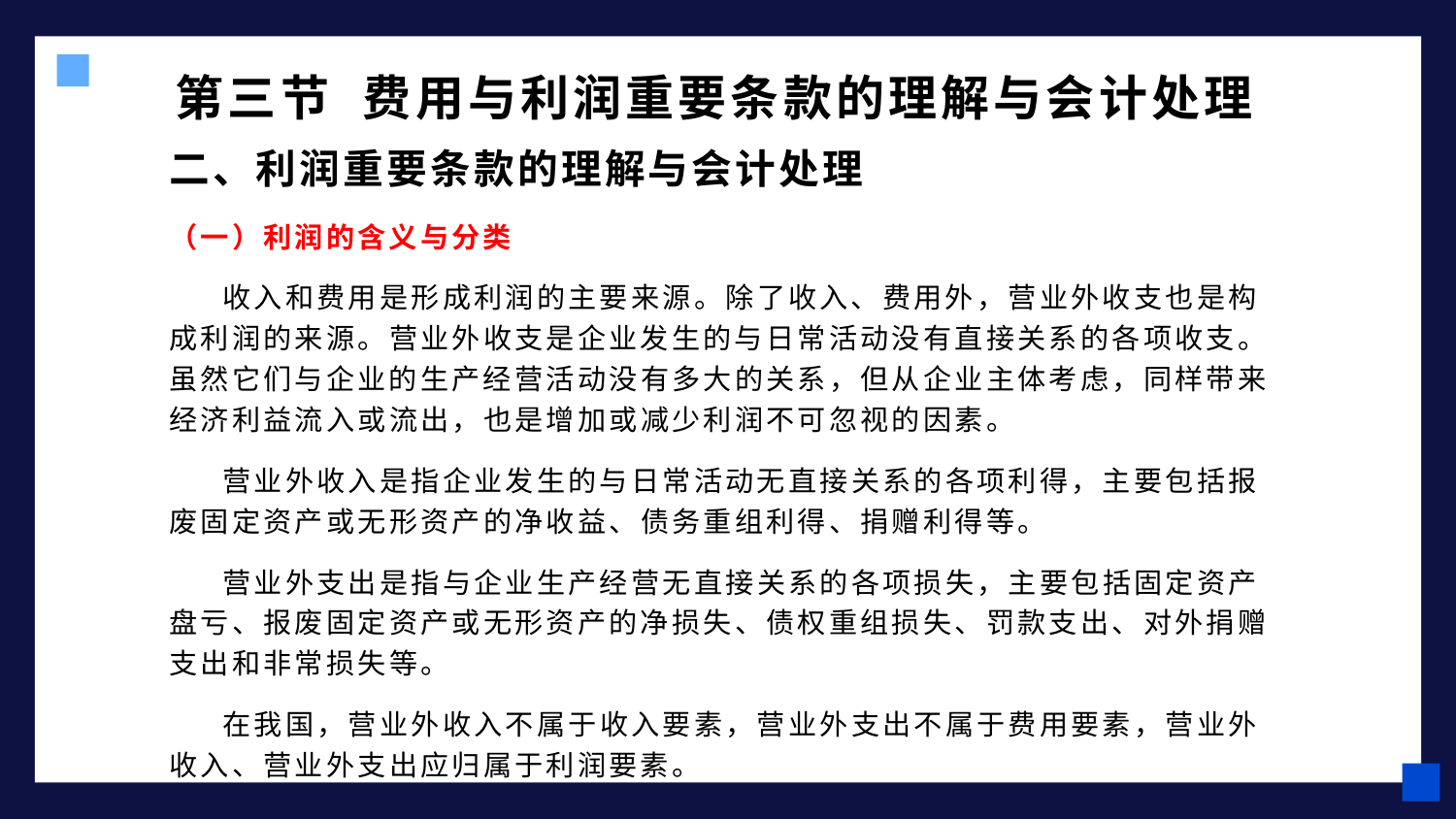

# 第三节  费用与利润重要条款的理解与会计处理
二、利润重要条款的理解与会计处理
（一）利润的含义与分类
     收入和费用是形成利润的主要来源。除了收入、费用外，营业外收支也是构成利润的来源。营业外收支是企业发生的与日常活动没有直接关系的各项收支。虽然它们与企业的生产经营活动没有多大的关系，但从企业主体考虑，同样带来经济利益流入或流出，也是增加或减少利润不可忽视的因素。
     营业外收入是指企业发生的与日常活动无直接关系的各项利得，主要包括报废固定资产或无形资产的净收益、债务重组利得、捐赠利得等。
     营业外支出是指与企业生产经营无直接关系的各项损失，主要包括固定资产盘亏、报废固定资产或无形资产的净损失、债权重组损失、罚款支出、对外捐赠支出和非常损失等。
     在我国，营业外收入不属于收入要素，营业外支出不属于费用要素，营业外收入、营业外支出应归属于利润要素。